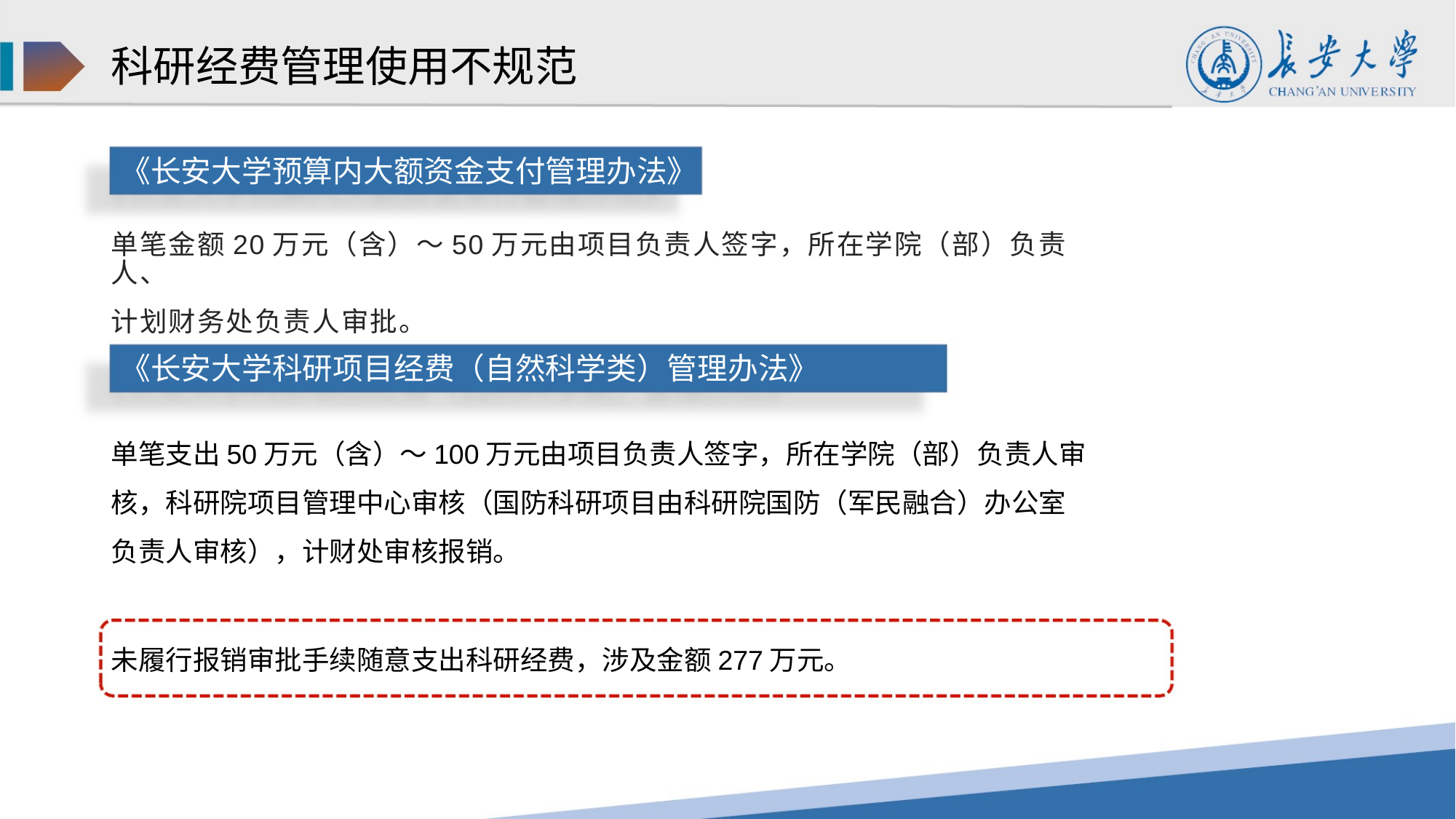

科研经费管理使用不规范
《长安大学预算内大额资金支付管理办法》
单笔金额20万元（含）～50万元由项目负责人签字，所在学院（部）负责人、
计划财务处负责人审批。
《长安大学科研项目经费（自然科学类）管理办法》
单笔支出50万元（含）～100万元由项目负责人签字，所在学院（部）负责人审
核，科研院项目管理中心审核（国防科研项目由科研院国防（军民融合）办公室
负责人审核），计财处审核报销。
未履行报销审批手续随意支出科研经费，涉及金额277万元。